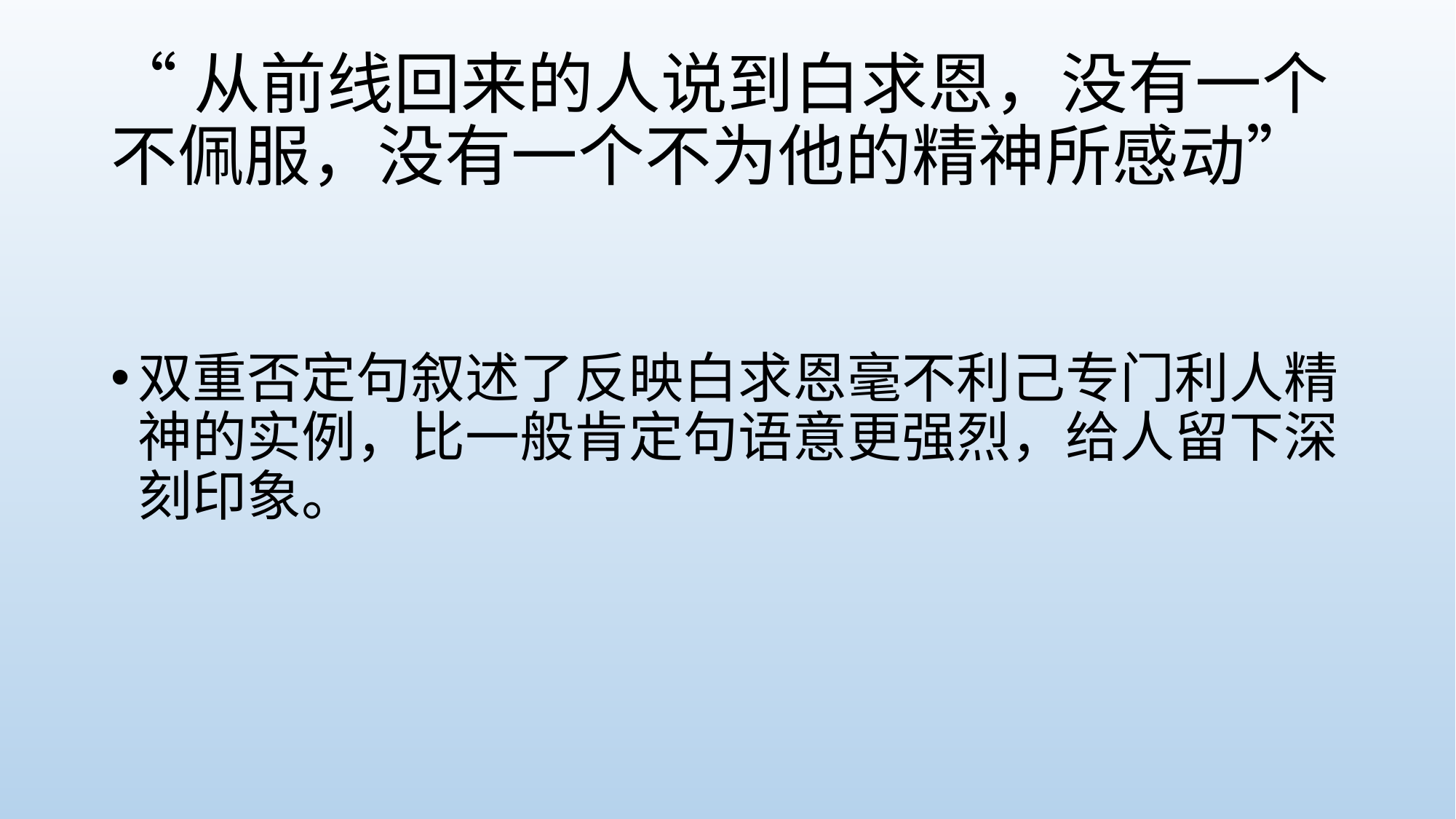

# “从前线回来的人说到白求恩，没有一个不佩服，没有一个不为他的精神所感动”

双重否定句叙述了反映白求恩毫不利己专门利人精神的实例，比一般肯定句语意更强烈，给人留下深刻印象。